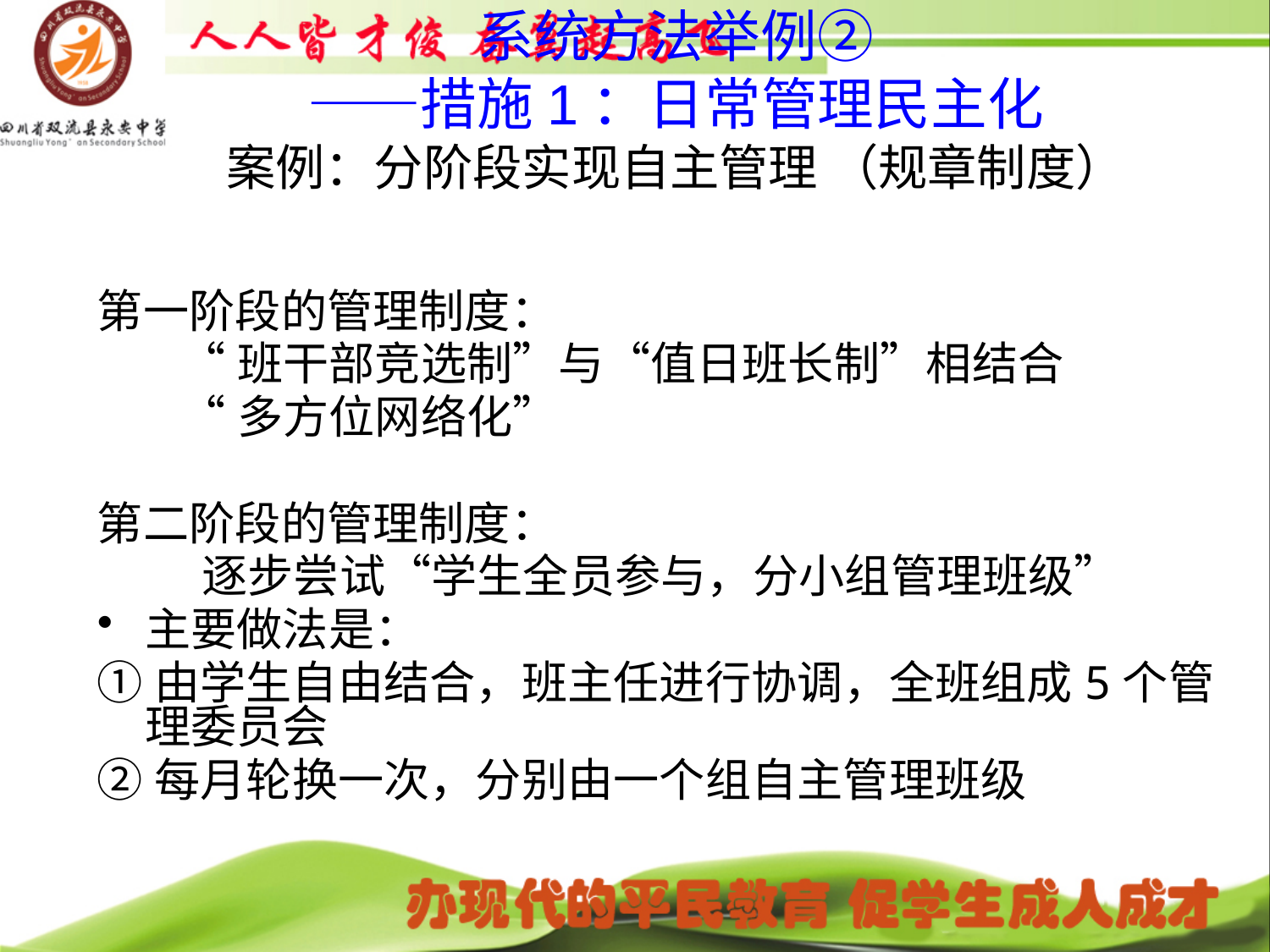

# 系统方法举例② ——措施1：日常管理民主化 案例：分阶段实现自主管理 （规章制度）
第一阶段的管理制度：
        “班干部竞选制”与“值日班长制”相结合
        “多方位网络化”

第二阶段的管理制度：
         逐步尝试“学生全员参与，分小组管理班级”
主要做法是：
①由学生自由结合，班主任进行协调，全班组成5个管理委员会
②每月轮换一次，分别由一个组自主管理班级